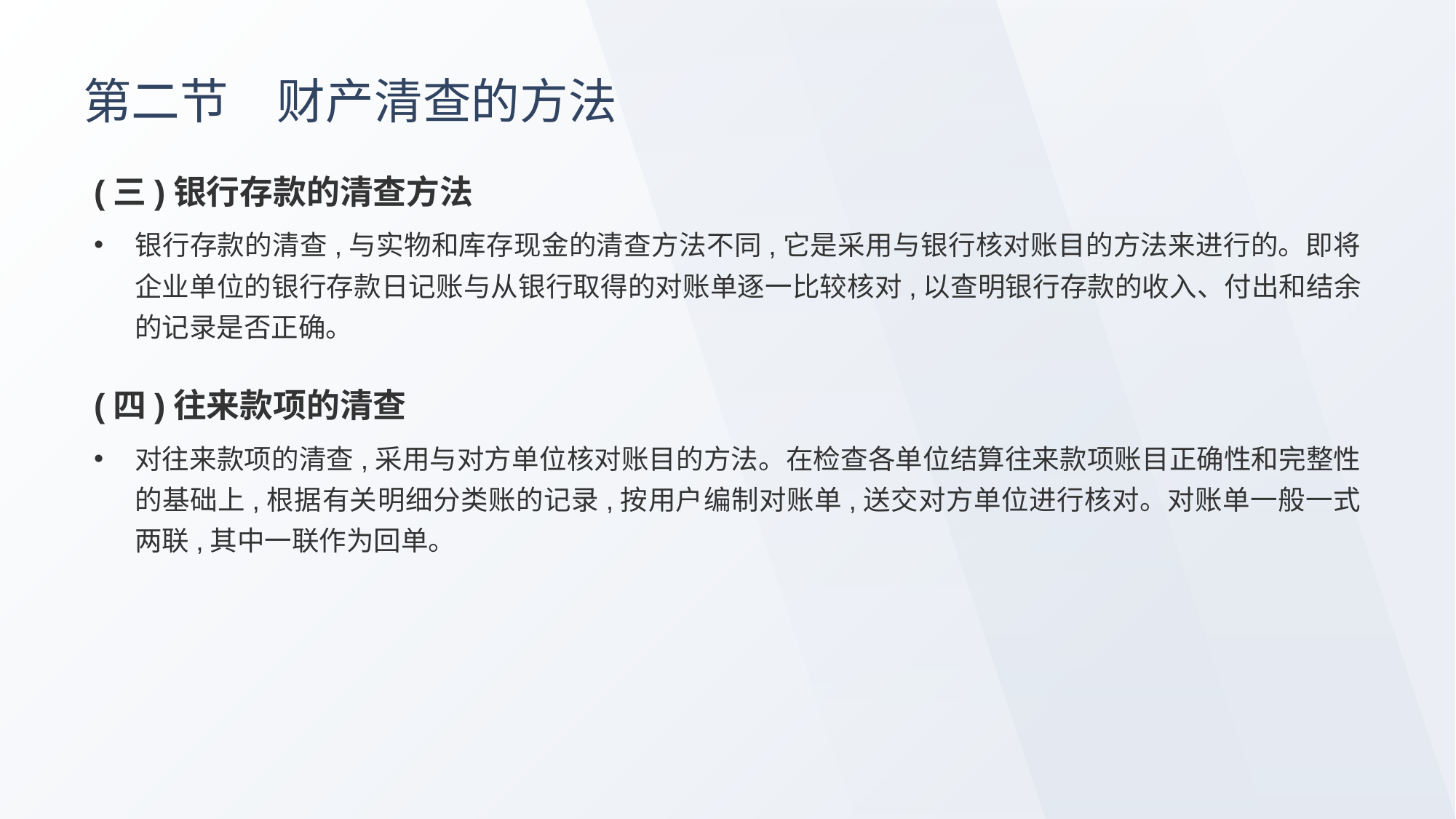

# 第二节　财产清查的方法
(三)银行存款的清查方法
银行存款的清查,与实物和库存现金的清查方法不同,它是采用与银行核对账目的方法来进行的。即将企业单位的银行存款日记账与从银行取得的对账单逐一比较核对,以查明银行存款的收入、付出和结余的记录是否正确。
(四)往来款项的清查
对往来款项的清查,采用与对方单位核对账目的方法。在检查各单位结算往来款项账目正确性和完整性的基础上,根据有关明细分类账的记录,按用户编制对账单,送交对方单位进行核对。对账单一般一式两联,其中一联作为回单。